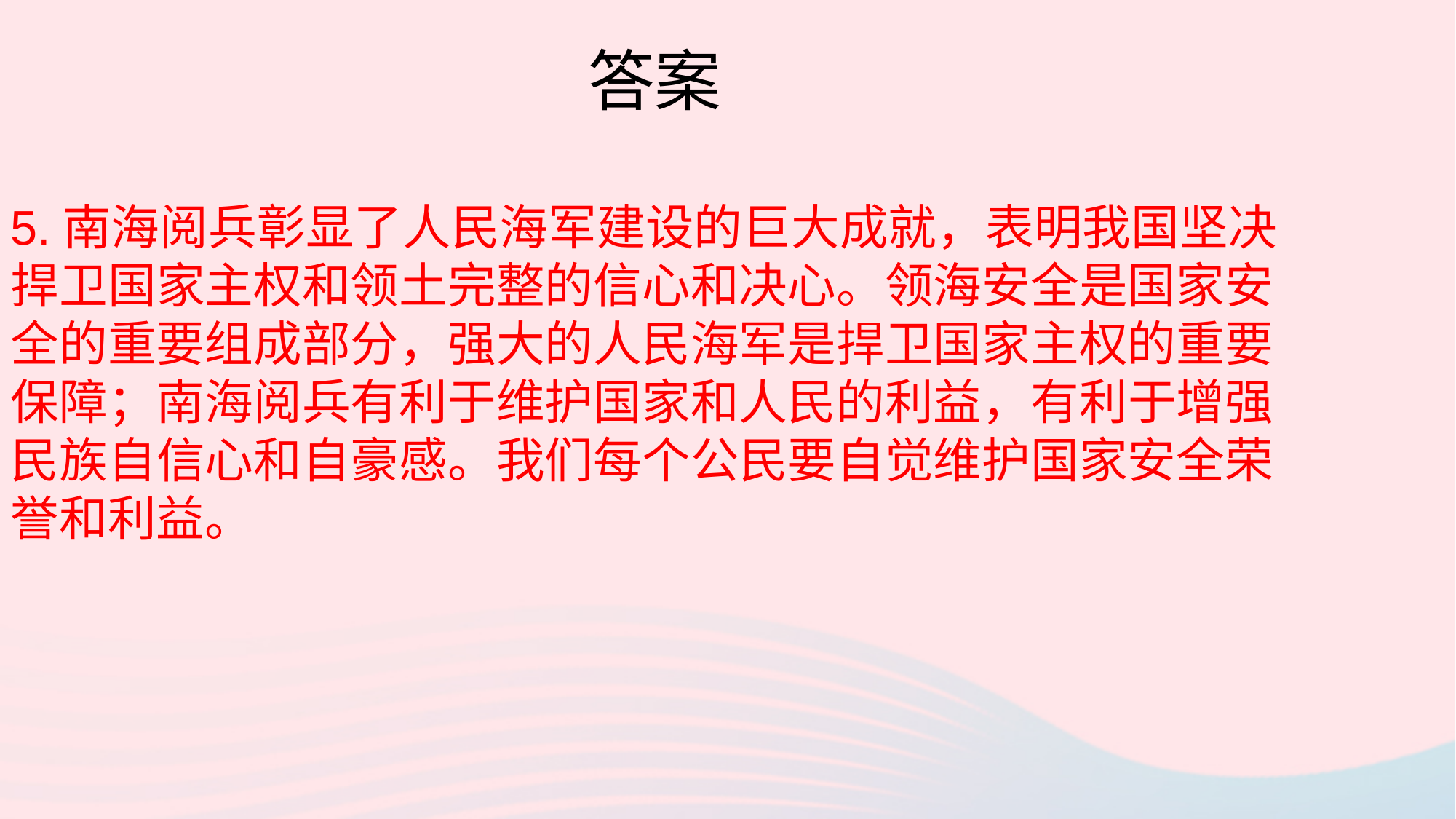

答案
5.南海阅兵彰显了人民海军建设的巨大成就，表明我国坚决捍卫国家主权和领土完整的信心和决心。领海安全是国家安全的重要组成部分，强大的人民海军是捍卫国家主权的重要保障；南海阅兵有利于维护国家和人民的利益，有利于增强民族自信心和自豪感。我们每个公民要自觉维护国家安全荣誉和利益。